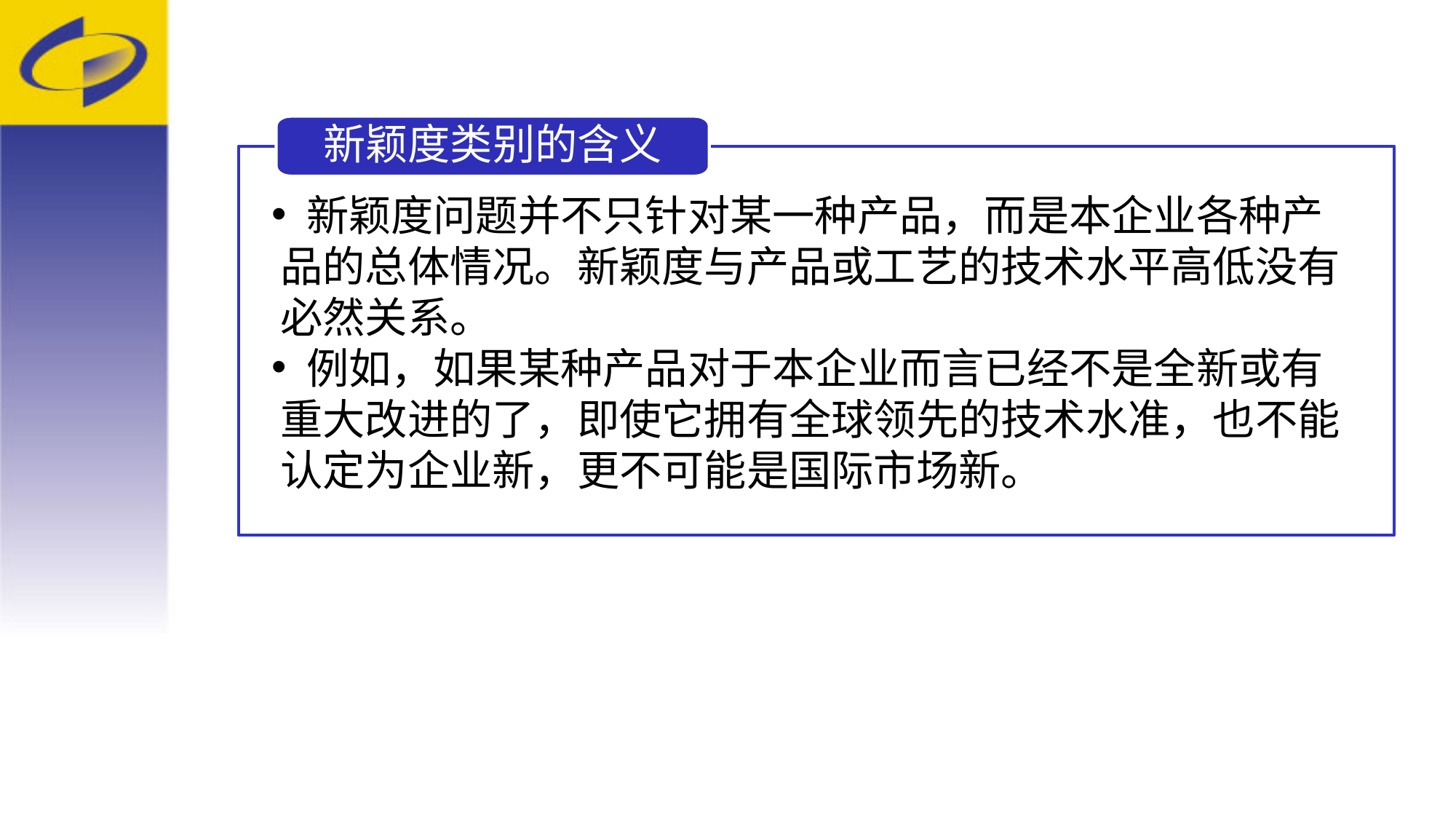

新颖度类别的含义
 新颖度问题并不只针对某一种产品，而是本企业各种产品的总体情况。新颖度与产品或工艺的技术水平高低没有必然关系。
 例如，如果某种产品对于本企业而言已经不是全新或有重大改进的了，即使它拥有全球领先的技术水准，也不能认定为企业新，更不可能是国际市场新。

52